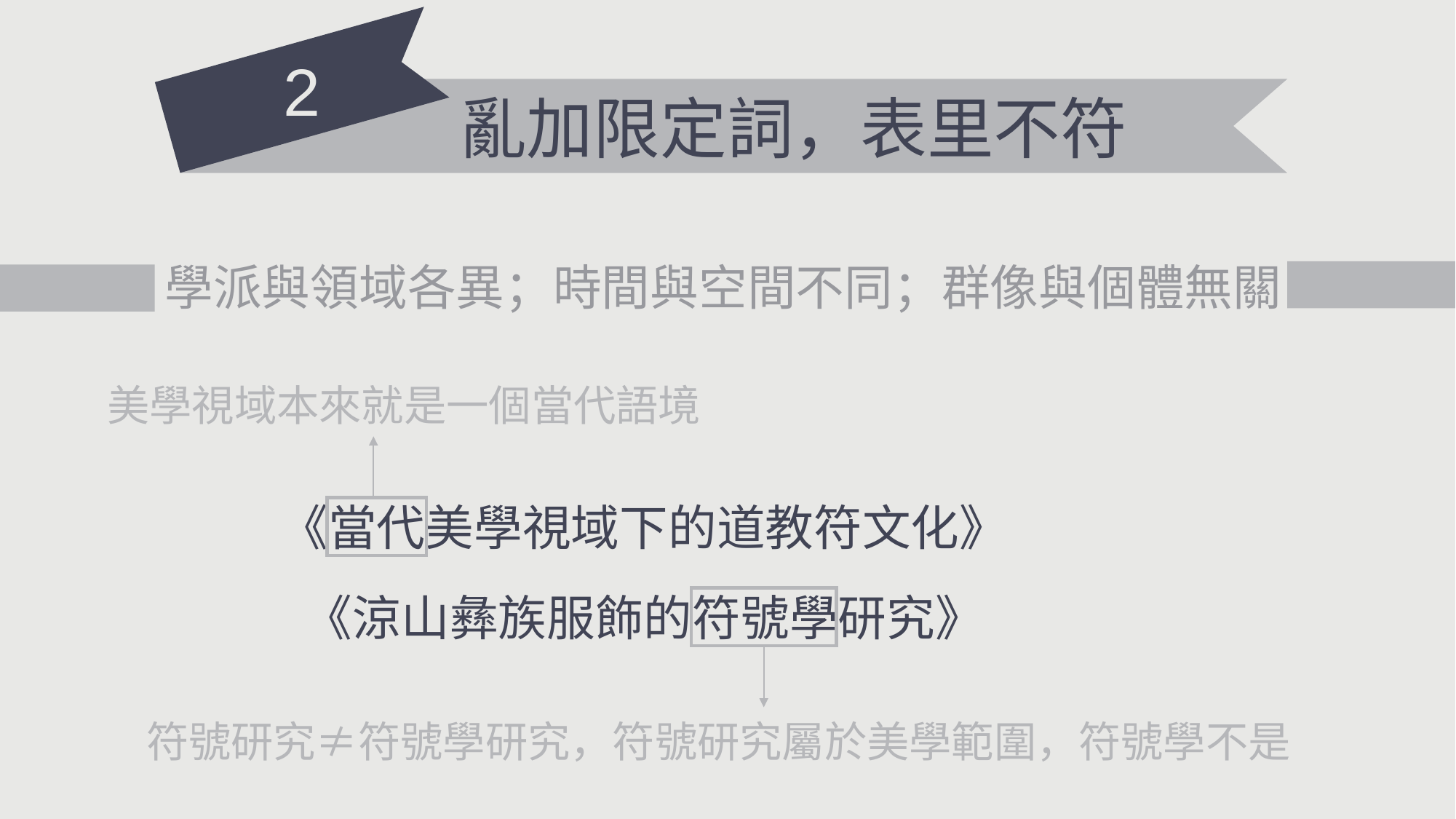

2
亂加限定詞，表里不符
學派與領域各異；時間與空間不同；群像與個體無關

美學視域本來就是一個當代語境
《當代美學視域下的道教符文化》

《涼山彝族服飾的符號學研究》

符號研究≠符號學研究，符號研究屬於美學範圍，符號學不是